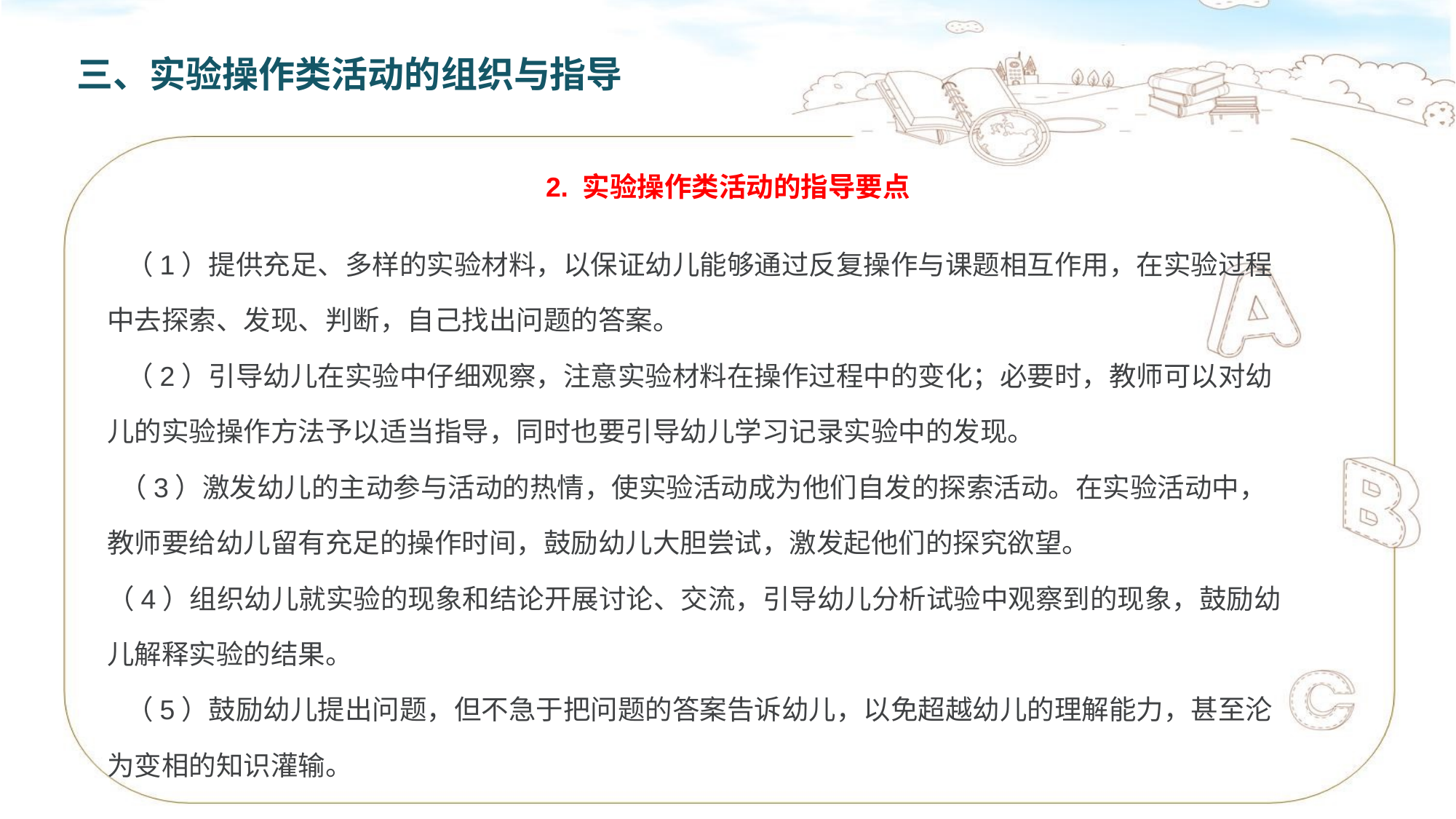

三、实验操作类活动的组织与指导
2. 实验操作类活动的指导要点
  （1）提供充足、多样的实验材料，以保证幼儿能够通过反复操作与课题相互作用，在实验过程中去探索、发现、判断，自己找出问题的答案。
  （2）引导幼儿在实验中仔细观察，注意实验材料在操作过程中的变化；必要时，教师可以对幼儿的实验操作方法予以适当指导，同时也要引导幼儿学习记录实验中的发现。
 （3）激发幼儿的主动参与活动的热情，使实验活动成为他们自发的探索活动。在实验活动中，教师要给幼儿留有充足的操作时间，鼓励幼儿大胆尝试，激发起他们的探究欲望。
（4）组织幼儿就实验的现象和结论开展讨论、交流，引导幼儿分析试验中观察到的现象，鼓励幼儿解释实验的结果。
  （5）鼓励幼儿提出问题，但不急于把问题的答案告诉幼儿，以免超越幼儿的理解能力，甚至沦为变相的知识灌输。